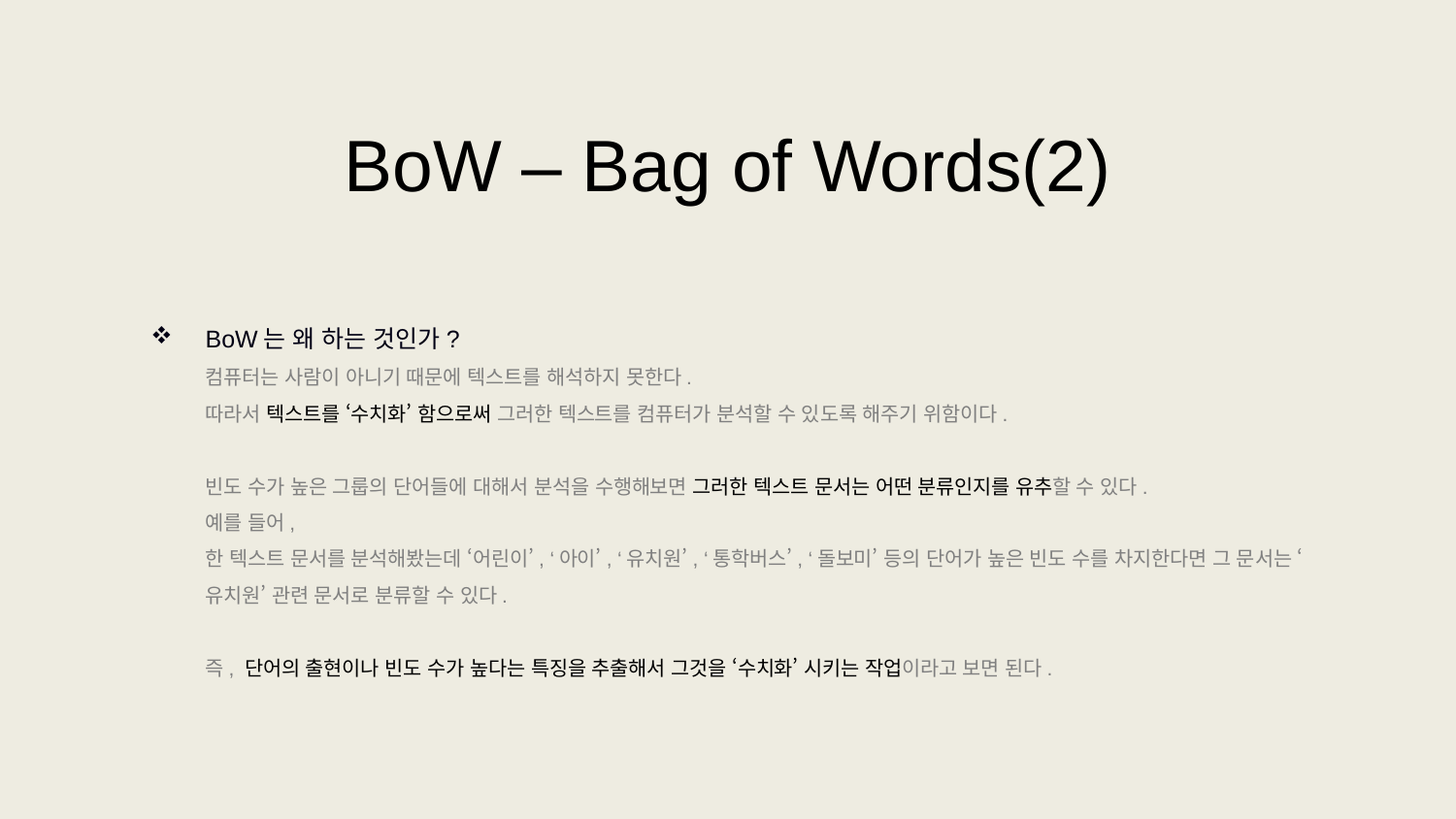

BoW – Bag of Words(2)
BoW는 왜 하는 것인가?
컴퓨터는 사람이 아니기 때문에 텍스트를 해석하지 못한다.
따라서 텍스트를 ‘수치화’ 함으로써 그러한 텍스트를 컴퓨터가 분석할 수 있도록 해주기 위함이다.
빈도 수가 높은 그룹의 단어들에 대해서 분석을 수행해보면 그러한 텍스트 문서는 어떤 분류인지를 유추할 수 있다.
예를 들어,
한 텍스트 문서를 분석해봤는데 ‘어린이’, ‘아이’, ‘유치원’, ‘통학버스’, ‘돌보미’ 등의 단어가 높은 빈도 수를 차지한다면 그 문서는 ‘유치원’ 관련 문서로 분류할 수 있다.
즉, 단어의 출현이나 빈도 수가 높다는 특징을 추출해서 그것을 ‘수치화’ 시키는 작업이라고 보면 된다.